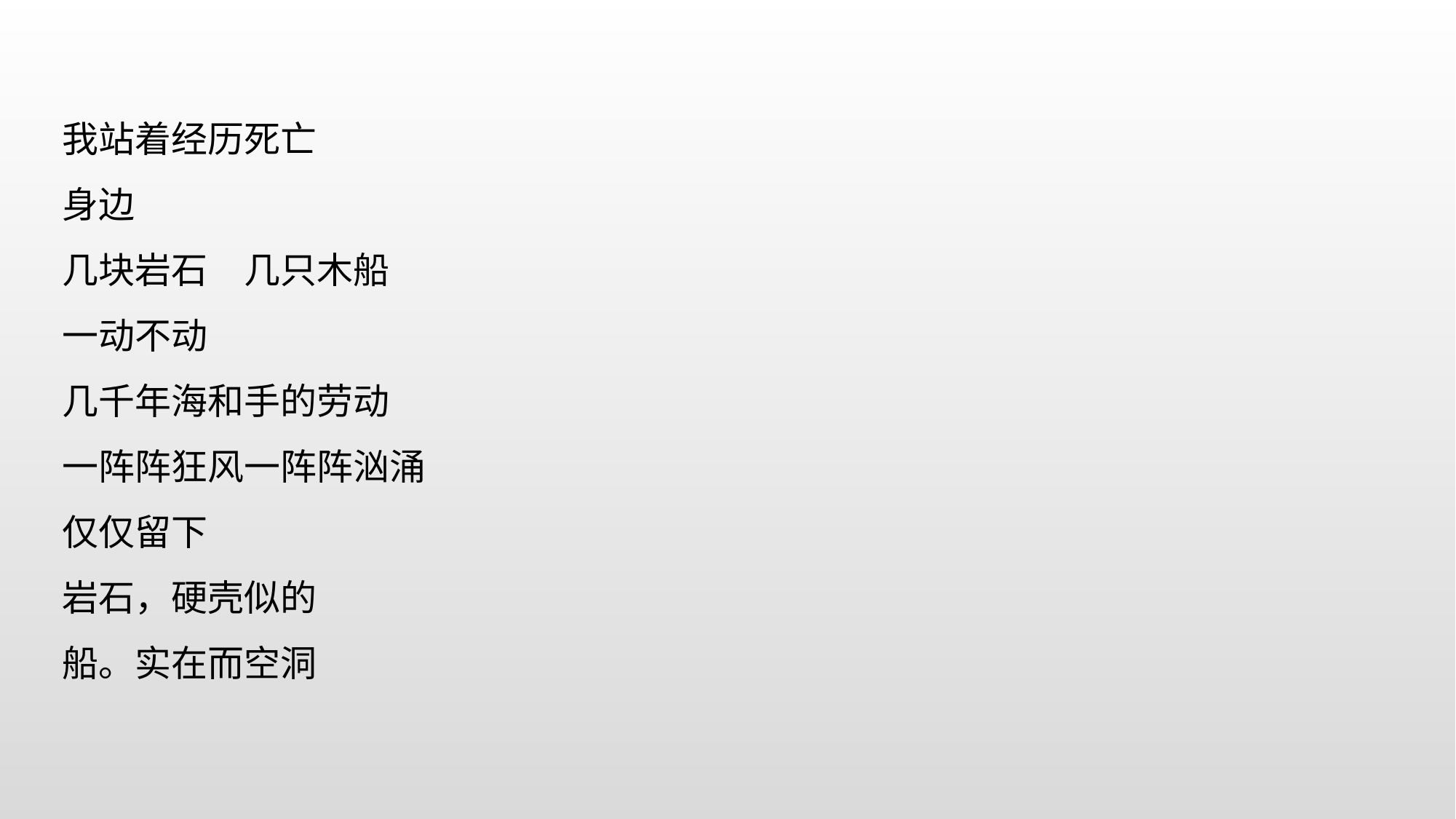

我站着经历死亡
身边
几块岩石　几只木船
一动不动
几千年海和手的劳动
一阵阵狂风一阵阵汹涌
仅仅留下
岩石，硬壳似的
船。实在而空洞